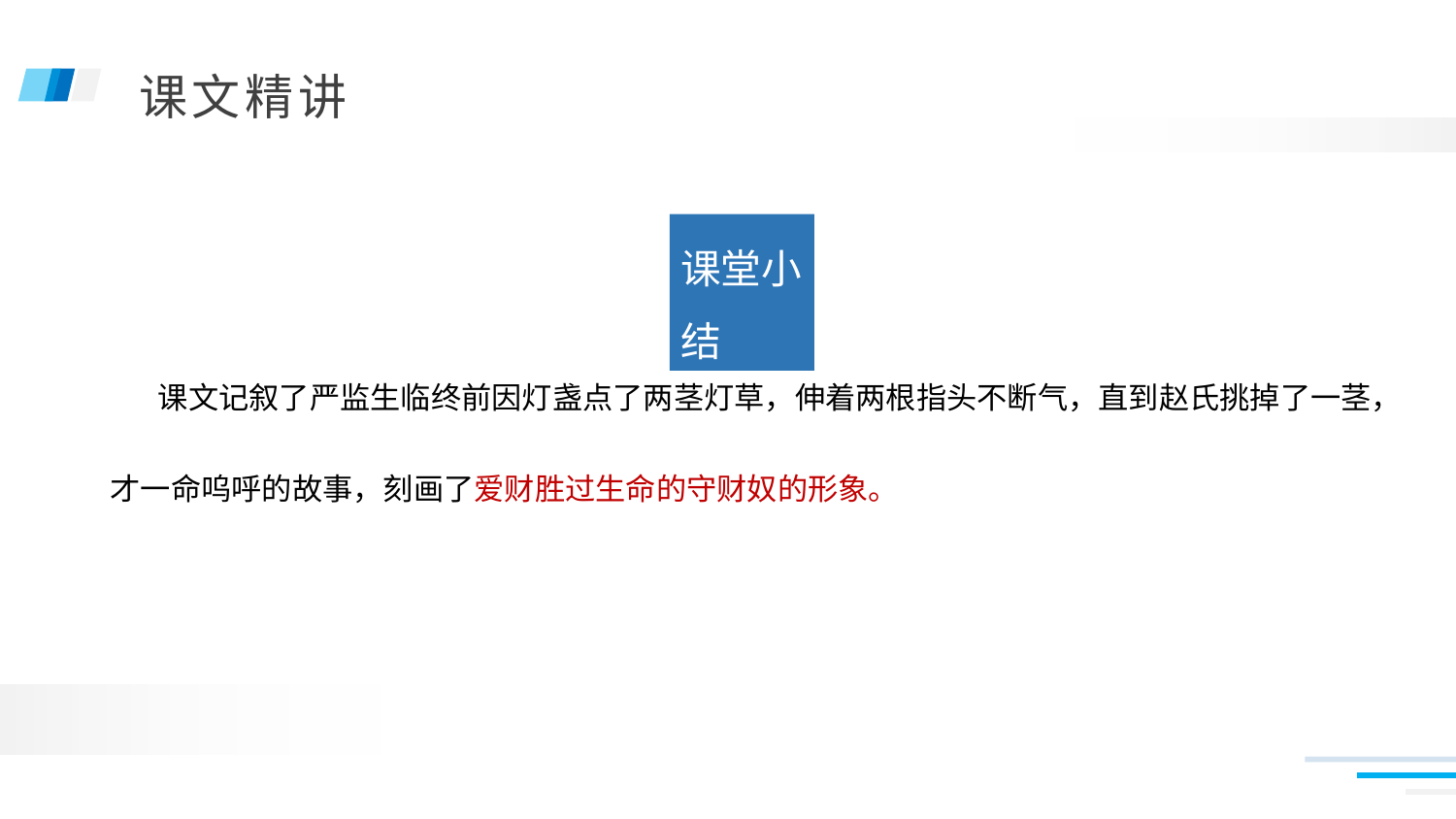

课堂小结
      课文记叙了严监生临终前因灯盏点了两茎灯草，伸着两根指头不断气，直到赵氏挑掉了一茎，才一命呜呼的故事，刻画了爱财胜过生命的守财奴的形象。